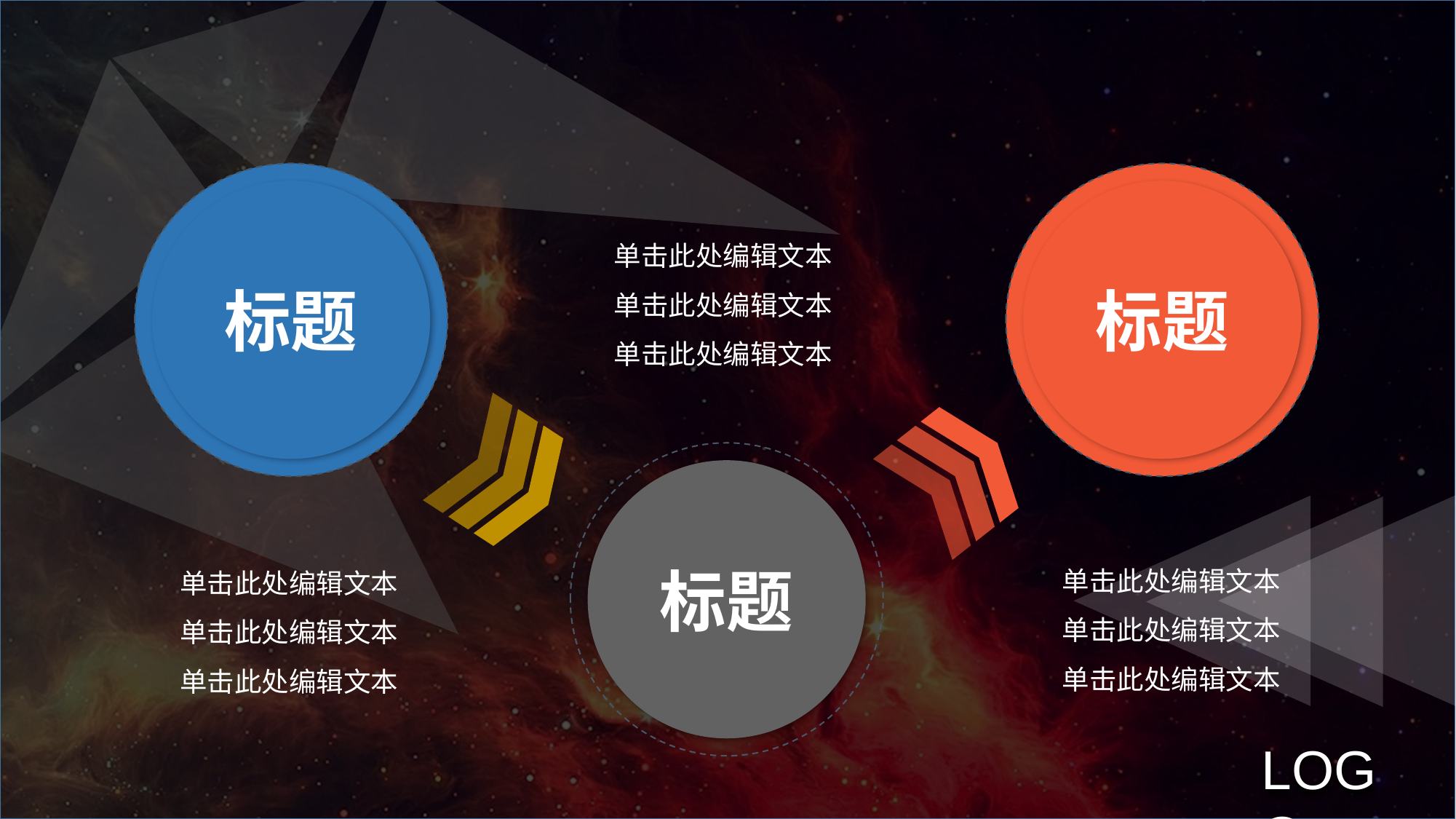

标题

标题
单击此处编辑文本单击此处编辑文本单击此处编辑文本

标题

单击此处编辑文本单击此处编辑文本单击此处编辑文本
单击此处编辑文本单击此处编辑文本单击此处编辑文本
LOGO